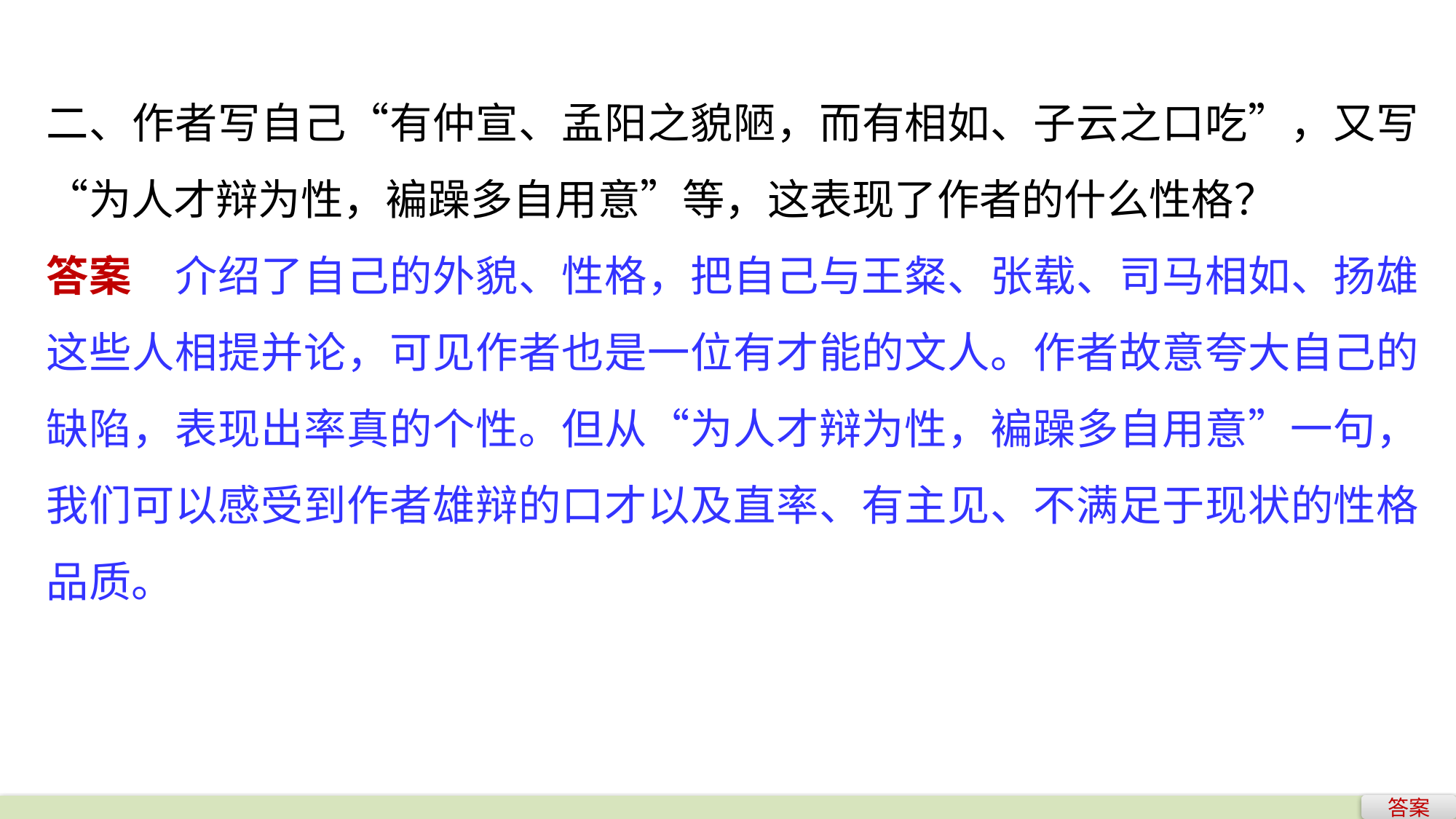

二、作者写自己“有仲宣、孟阳之貌陋，而有相如、子云之口吃”，又写“为人才辩为性，褊躁多自用意”等，这表现了作者的什么性格？
答案　介绍了自己的外貌、性格，把自己与王粲、张载、司马相如、扬雄这些人相提并论，可见作者也是一位有才能的文人。作者故意夸大自己的缺陷，表现出率真的个性。但从“为人才辩为性，褊躁多自用意”一句，我们可以感受到作者雄辩的口才以及直率、有主见、不满足于现状的性格品质。
答案